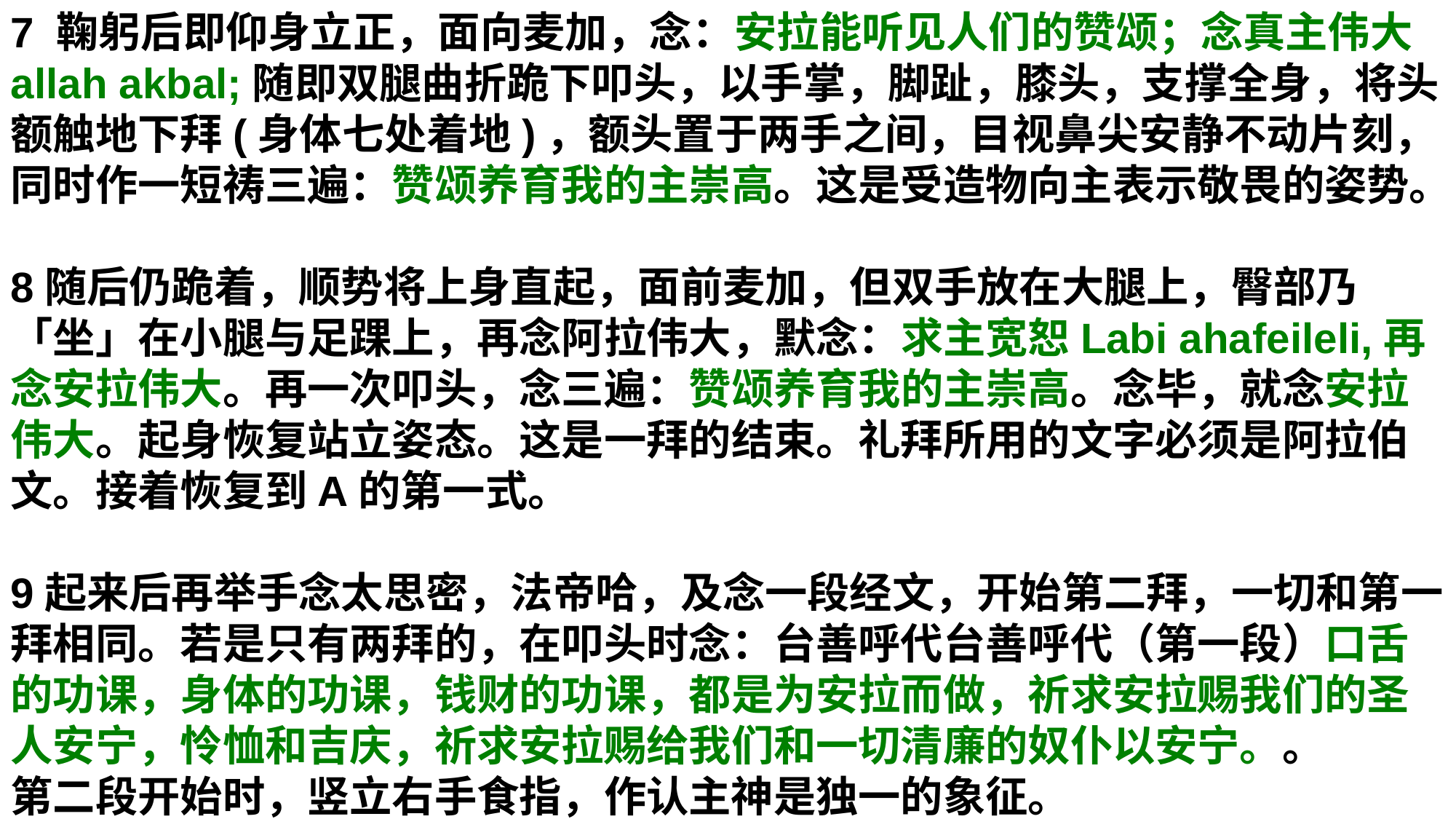

7 鞠躬后即仰身立正，面向麦加，念：安拉能听见人们的赞颂；念真主伟大allah akbal;随即双腿曲折跪下叩头，以手掌，脚趾，膝头，支撑全身，将头额触地下拜(身体七处着地)，额头置于两手之间，目视鼻尖安静不动片刻，同时作一短祷三遍：赞颂养育我的主崇高。这是受造物向主表示敬畏的姿势。

8随后仍跪着，顺势将上身直起，面前麦加，但双手放在大腿上，臀部乃「坐」在小腿与足踝上，再念阿拉伟大，默念：求主宽恕Labi ahafeileli,再念安拉伟大。再一次叩头，念三遍：赞颂养育我的主崇高。念毕，就念安拉伟大。起身恢复站立姿态。这是一拜的结束。礼拜所用的文字必须是阿拉伯文。接着恢复到A的第一式。

9起来后再举手念太思密，法帝哈，及念一段经文，开始第二拜，一切和第一拜相同。若是只有两拜的，在叩头时念：台善呼代台善呼代（第一段）口舌的功课，身体的功课，钱财的功课，都是为安拉而做，祈求安拉赐我们的圣人安宁，怜恤和吉庆，祈求安拉赐给我们和一切清廉的奴仆以安宁。。
第二段开始时，竖立右手食指，作认主神是独一的象征。